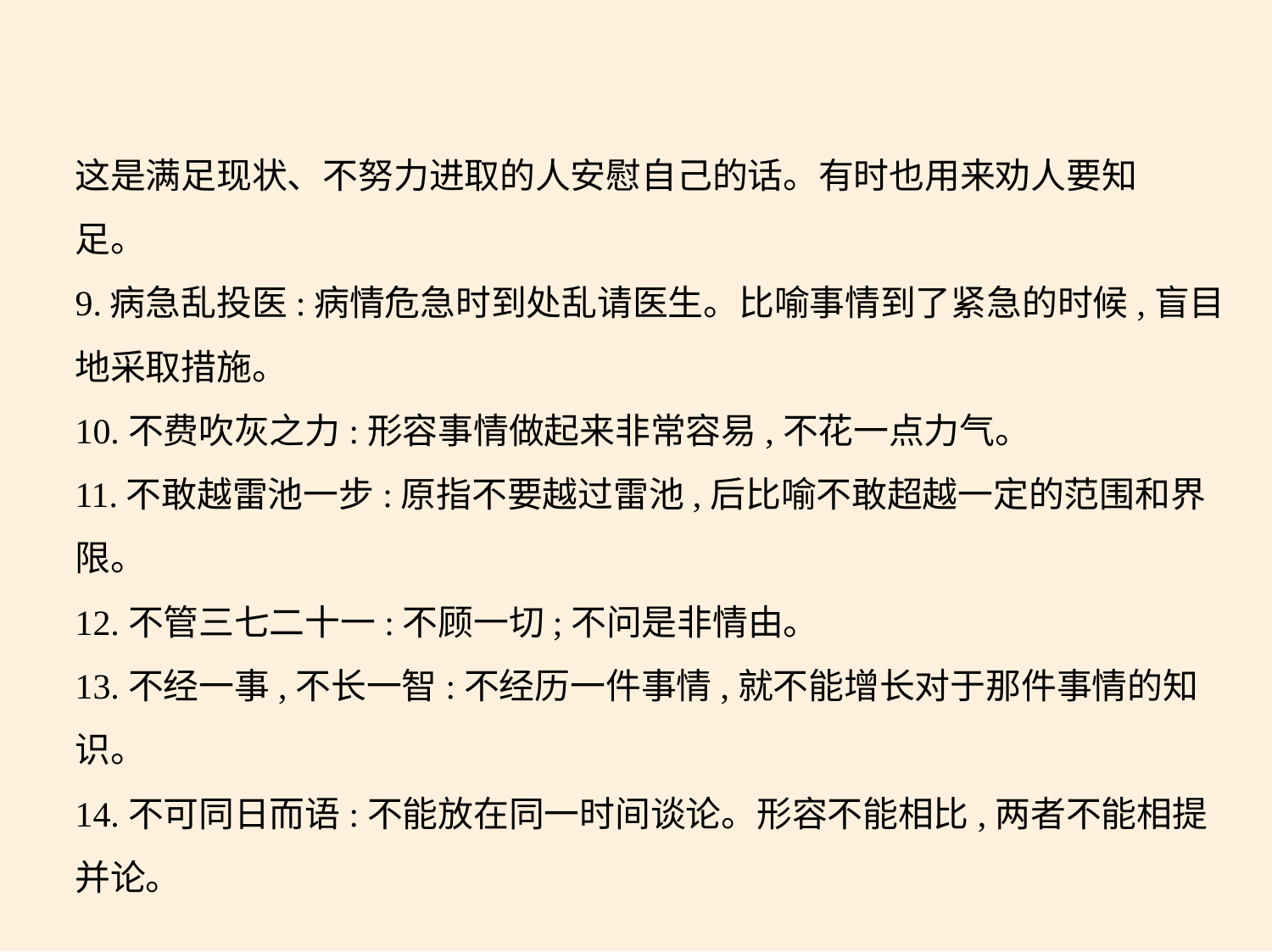

这是满足现状、不努力进取的人安慰自己的话。有时也用来劝人要知
足。
9.病急乱投医:病情危急时到处乱请医生。比喻事情到了紧急的时候,盲目
地采取措施。
10.不费吹灰之力:形容事情做起来非常容易,不花一点力气。
11.不敢越雷池一步:原指不要越过雷池,后比喻不敢超越一定的范围和界
限。
12.不管三七二十一:不顾一切;不问是非情由。
13.不经一事,不长一智:不经历一件事情,就不能增长对于那件事情的知
识。
14.不可同日而语:不能放在同一时间谈论。形容不能相比,两者不能相提
并论。